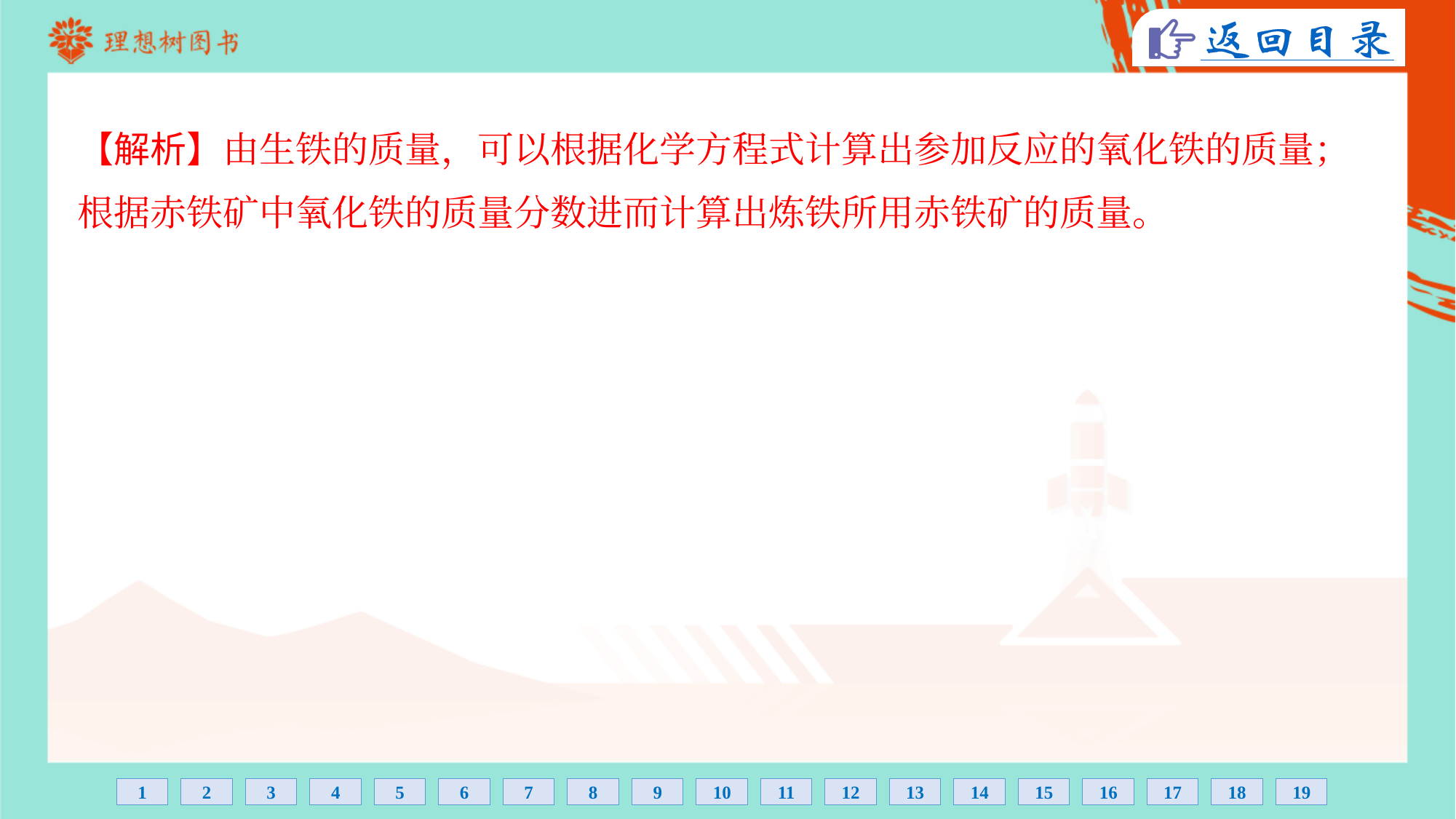

【解析】由生铁的质量，可以根据化学方程式计算出参加反应的氧化铁的质量；
根据赤铁矿中氧化铁的质量分数进而计算出炼铁所用赤铁矿的质量。